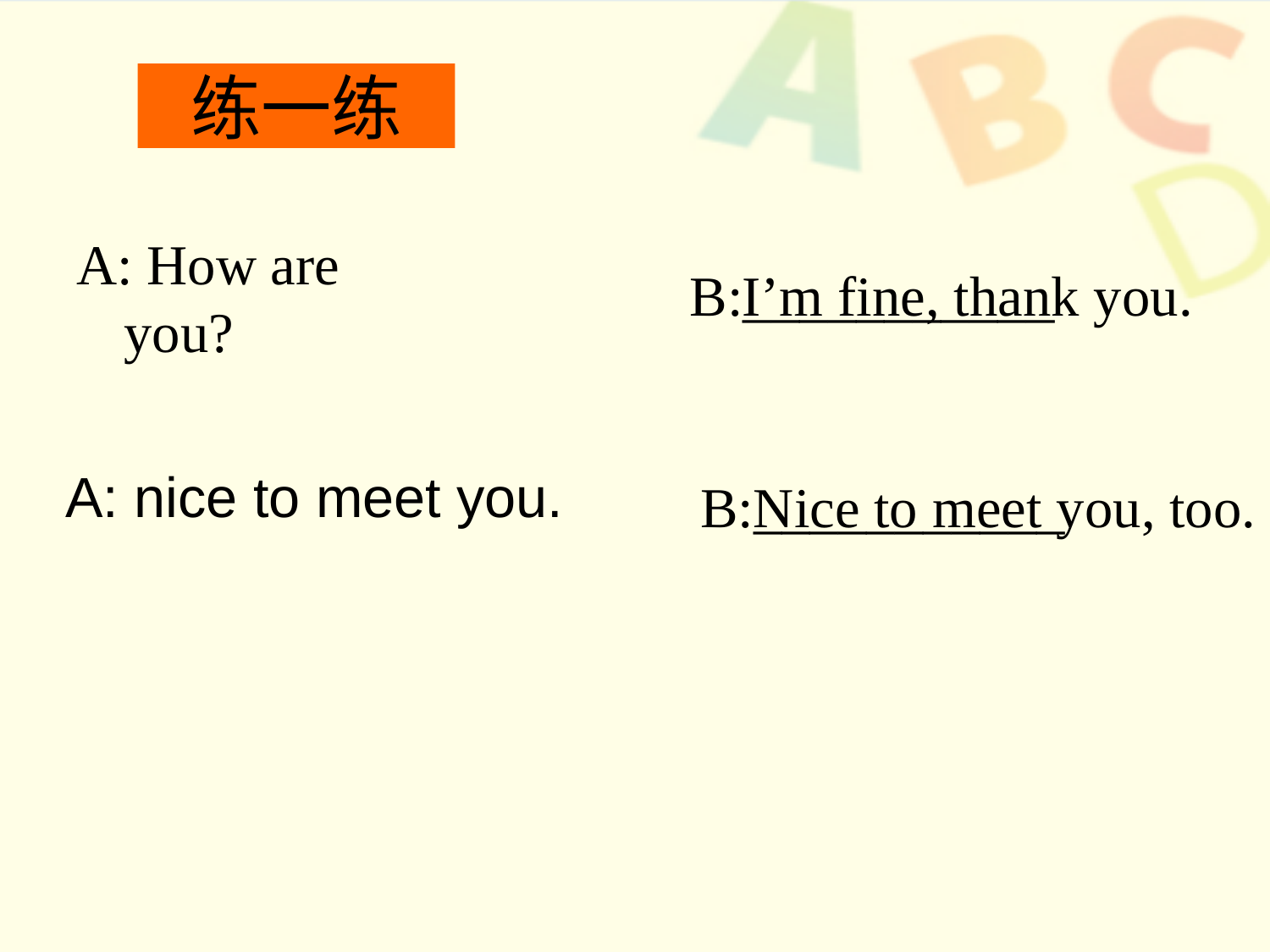

# 练一练
A: How are you?
B:___________
I’m fine, thank you.
A: nice to meet you.
B:___________
Nice to meet you, too.